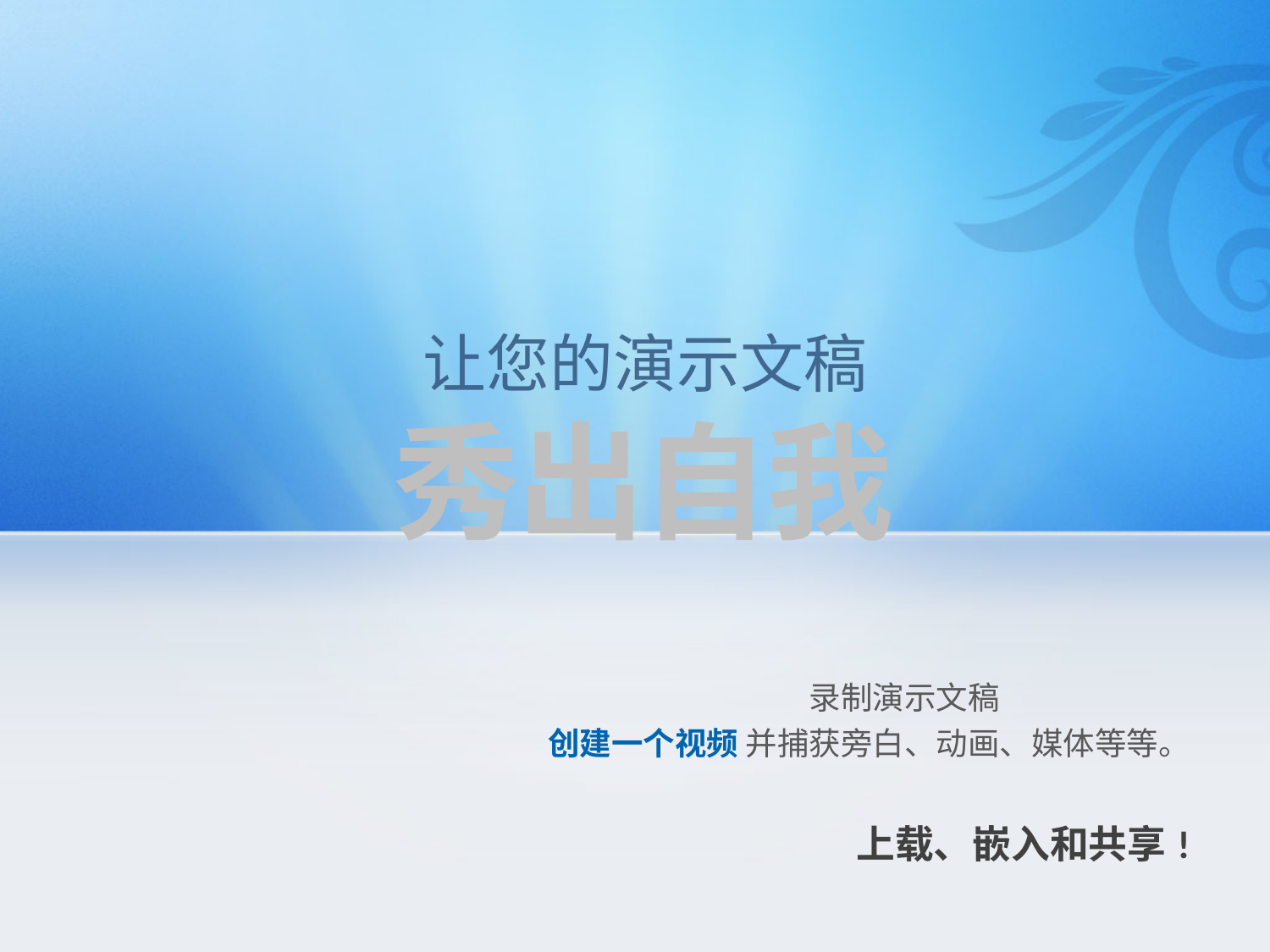

让您的演示文稿
# 秀出自我
					录制演示文稿				创建一个视频 并捕获旁白、动画、媒体等等。

上载、嵌入和共享!